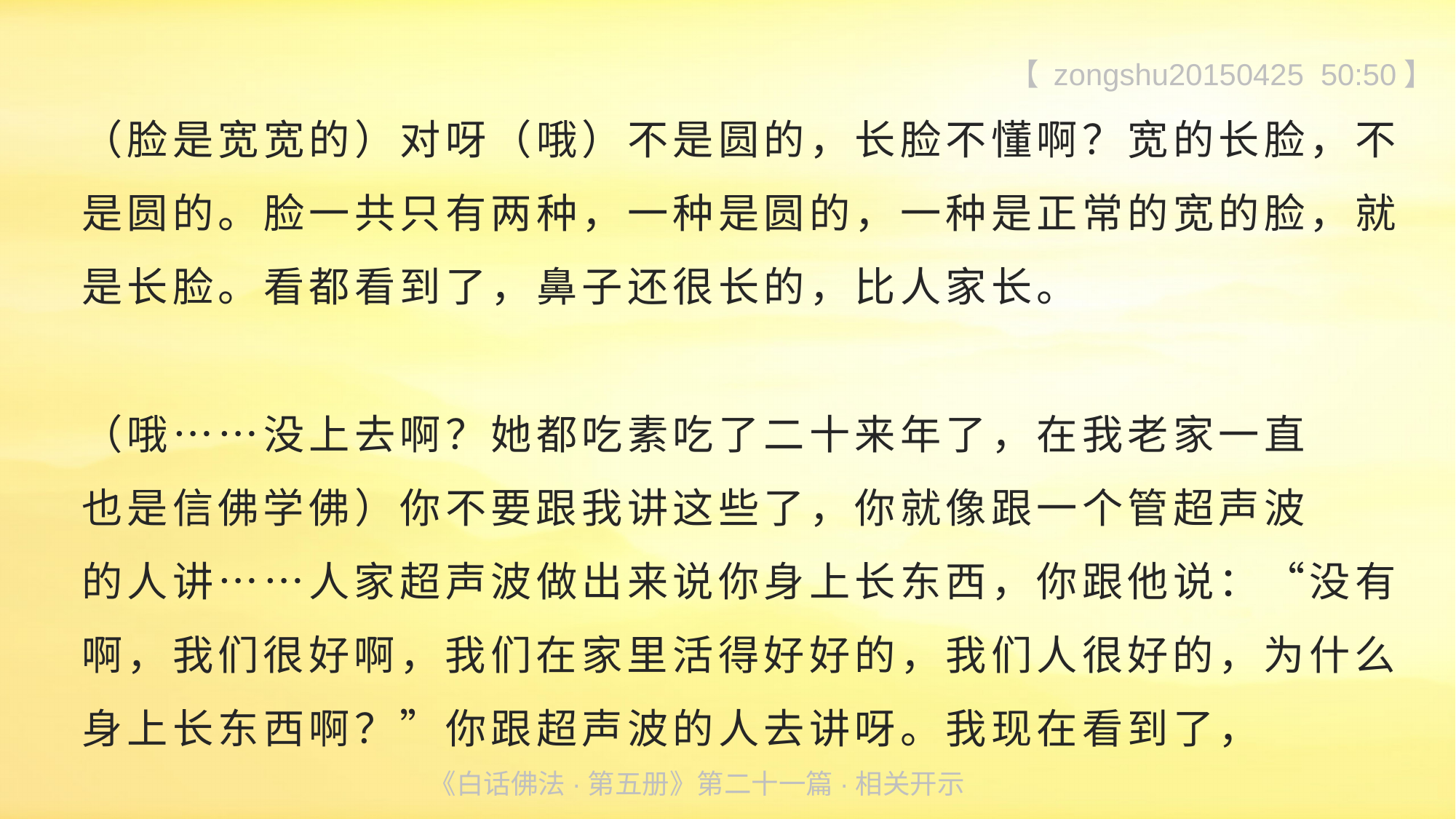

【 zongshu20150425  50:50】
（脸是宽宽的）对呀（哦）不是圆的，长脸不懂啊？宽的长脸，不是圆的。脸一共只有两种，一种是圆的，一种是正常的宽的脸，就是长脸。看都看到了，鼻子还很长的，比人家长。

（哦……没上去啊？她都吃素吃了二十来年了，在我老家一直
也是信佛学佛）你不要跟我讲这些了，你就像跟一个管超声波
的人讲……人家超声波做出来说你身上长东西，你跟他说：“没有啊，我们很好啊，我们在家里活得好好的，我们人很好的，为什么身上长东西啊？”你跟超声波的人去讲呀。我现在看到了，
《白话佛法·第五册》第二十一篇·相关开示